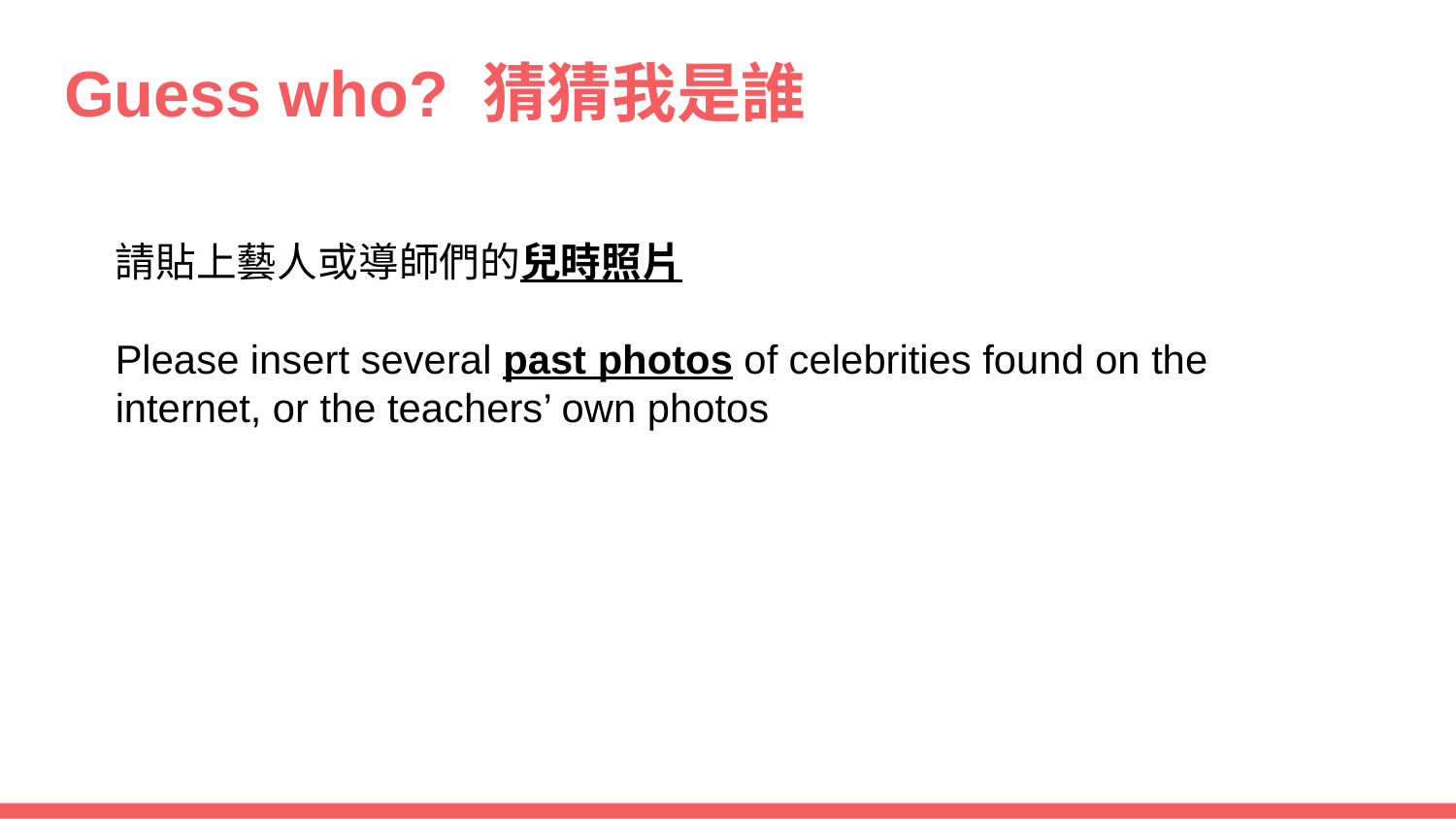

# Guess who? 猜猜我是誰

請貼上藝人或導師們的兒時照片

Please insert several past photos of celebrities found on the internet, or the teachers’ own photos